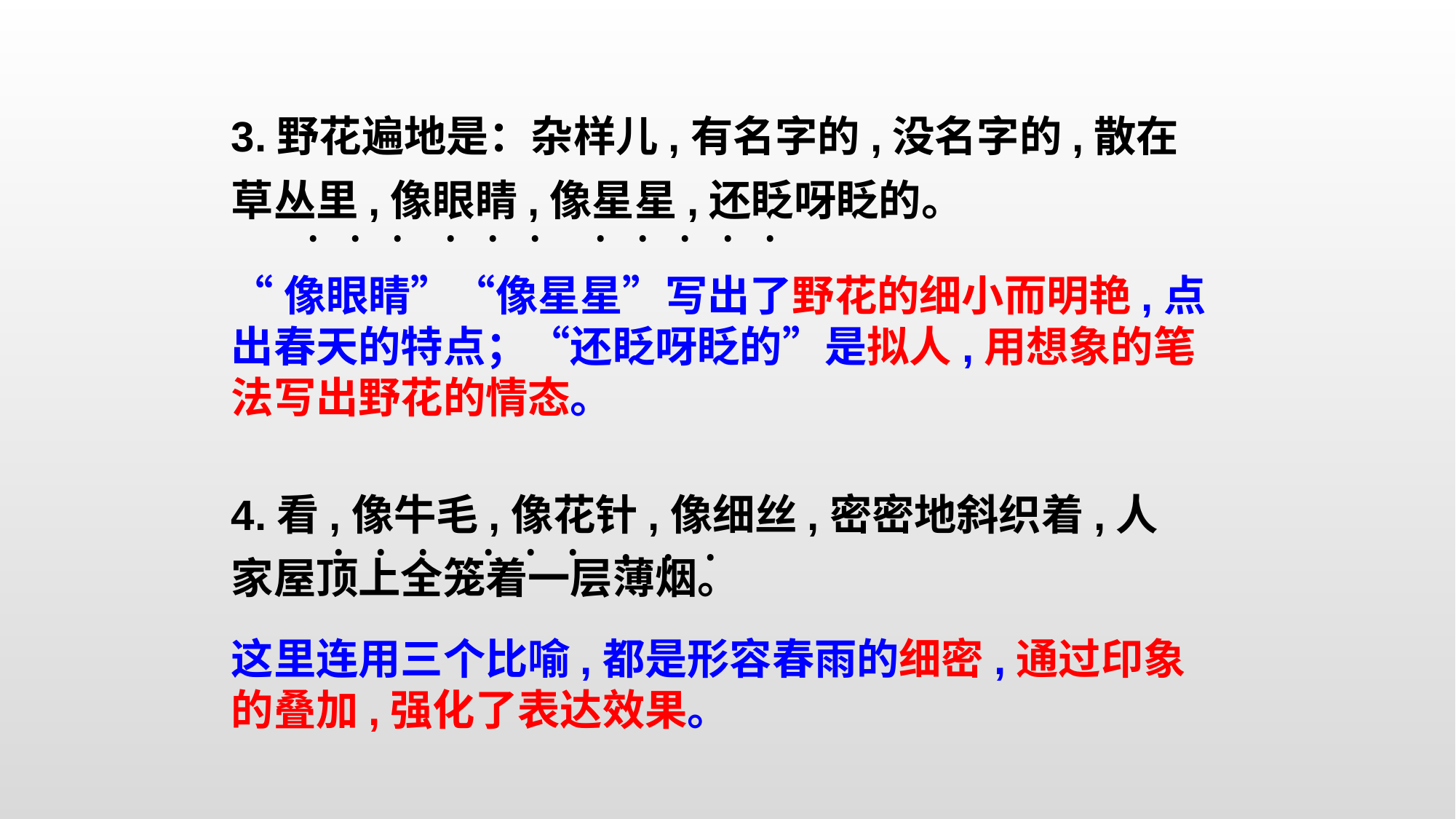

3.野花遍地是：杂样儿,有名字的,没名字的,散在草丛里,像眼睛,像星星,还眨呀眨的。
﹒﹒﹒
﹒﹒﹒
﹒﹒﹒﹒﹒
“像眼睛”“像星星”写出了野花的细小而明艳,点出春天的特点；“还眨呀眨的”是拟人,用想象的笔法写出野花的情态。
4.看,像牛毛,像花针,像细丝,密密地斜织着,人家屋顶上全笼着一层薄烟。
﹒﹒﹒
﹒﹒﹒
﹒﹒﹒
这里连用三个比喻,都是形容春雨的细密,通过印象的叠加,强化了表达效果。